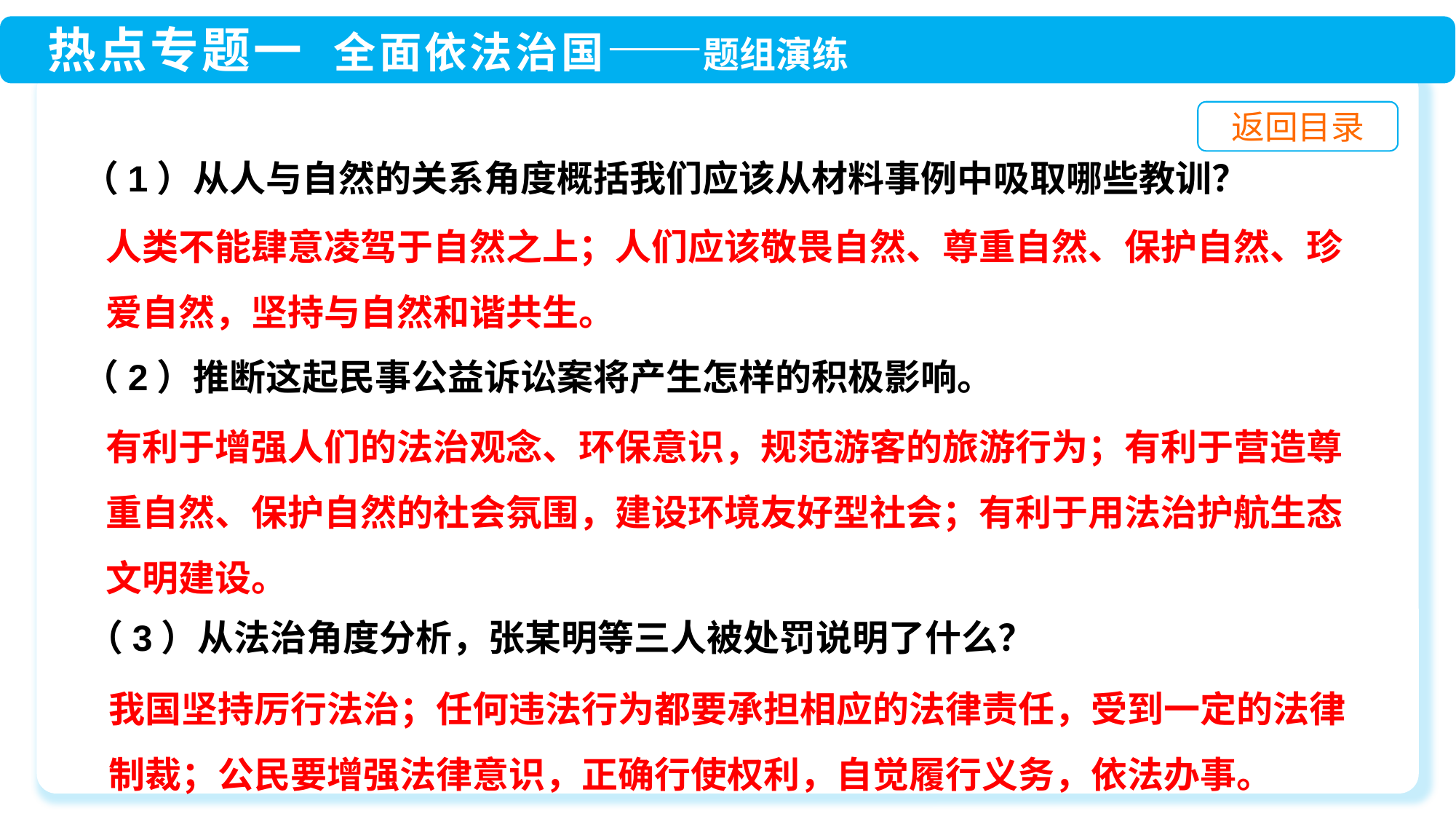

（1）从人与自然的关系角度概括我们应该从材料事例中吸取哪些教训？
人类不能肆意凌驾于自然之上；人们应该敬畏自然、尊重自然、保护自然、珍爱自然，坚持与自然和谐共生。
（2）推断这起民事公益诉讼案将产生怎样的积极影响。
有利于增强人们的法治观念、环保意识，规范游客的旅游行为；有利于营造尊重自然、保护自然的社会氛围，建设环境友好型社会；有利于用法治护航生态文明建设。
（3）从法治角度分析，张某明等三人被处罚说明了什么？
我国坚持厉行法治；任何违法行为都要承担相应的法律责任，受到一定的法律制裁；公民要增强法律意识，正确行使权利，自觉履行义务，依法办事。